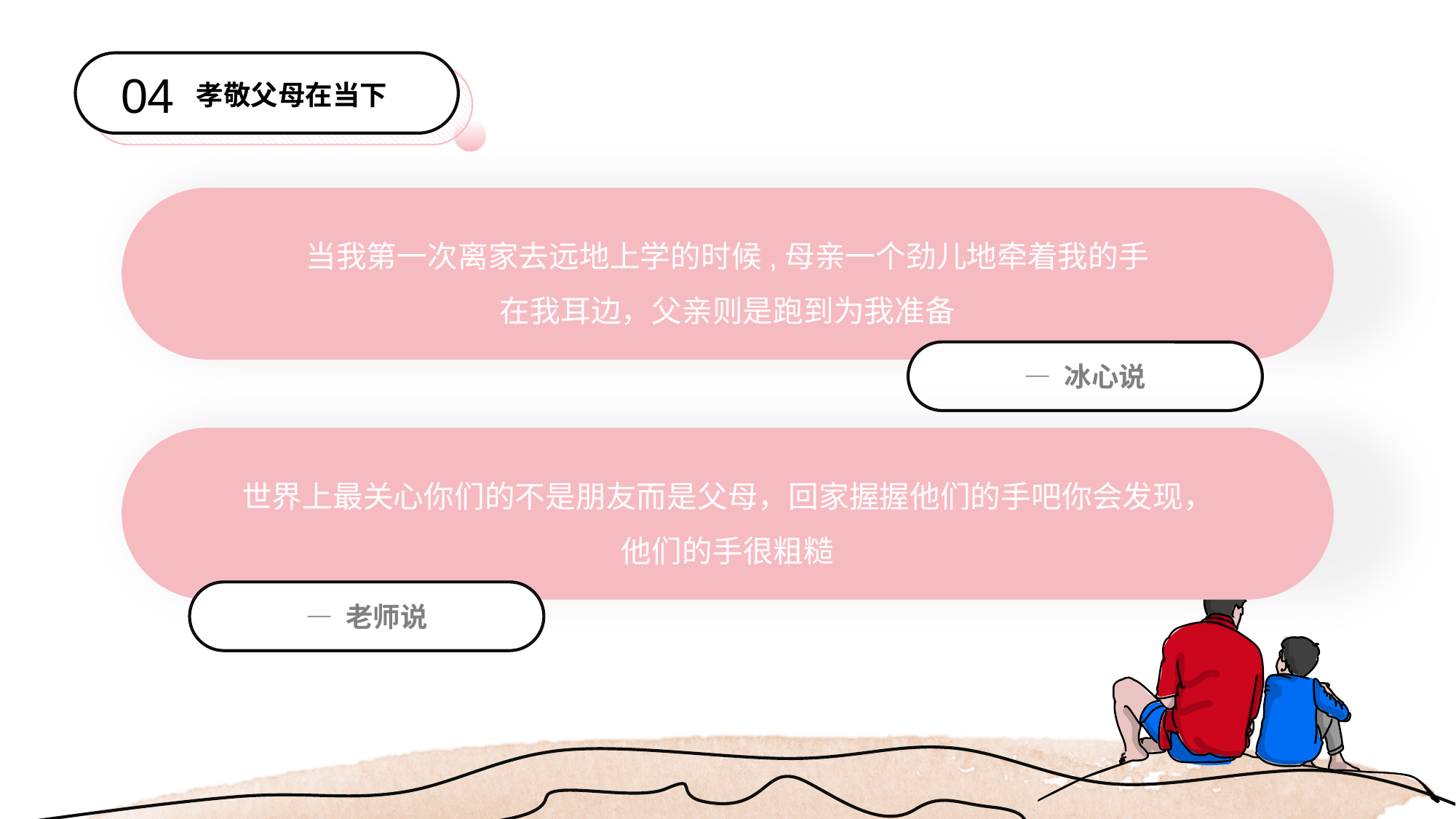

04

孝敬父母在当下

当我第一次离家去远地上学的时候,母亲一个劲儿地牵着我的手
在我耳边，父亲则是跑到为我准备
— 冰心说
世界上最关心你们的不是朋友而是父母，回家握握他们的手吧你会发现，
他们的手很粗糙
— 老师说